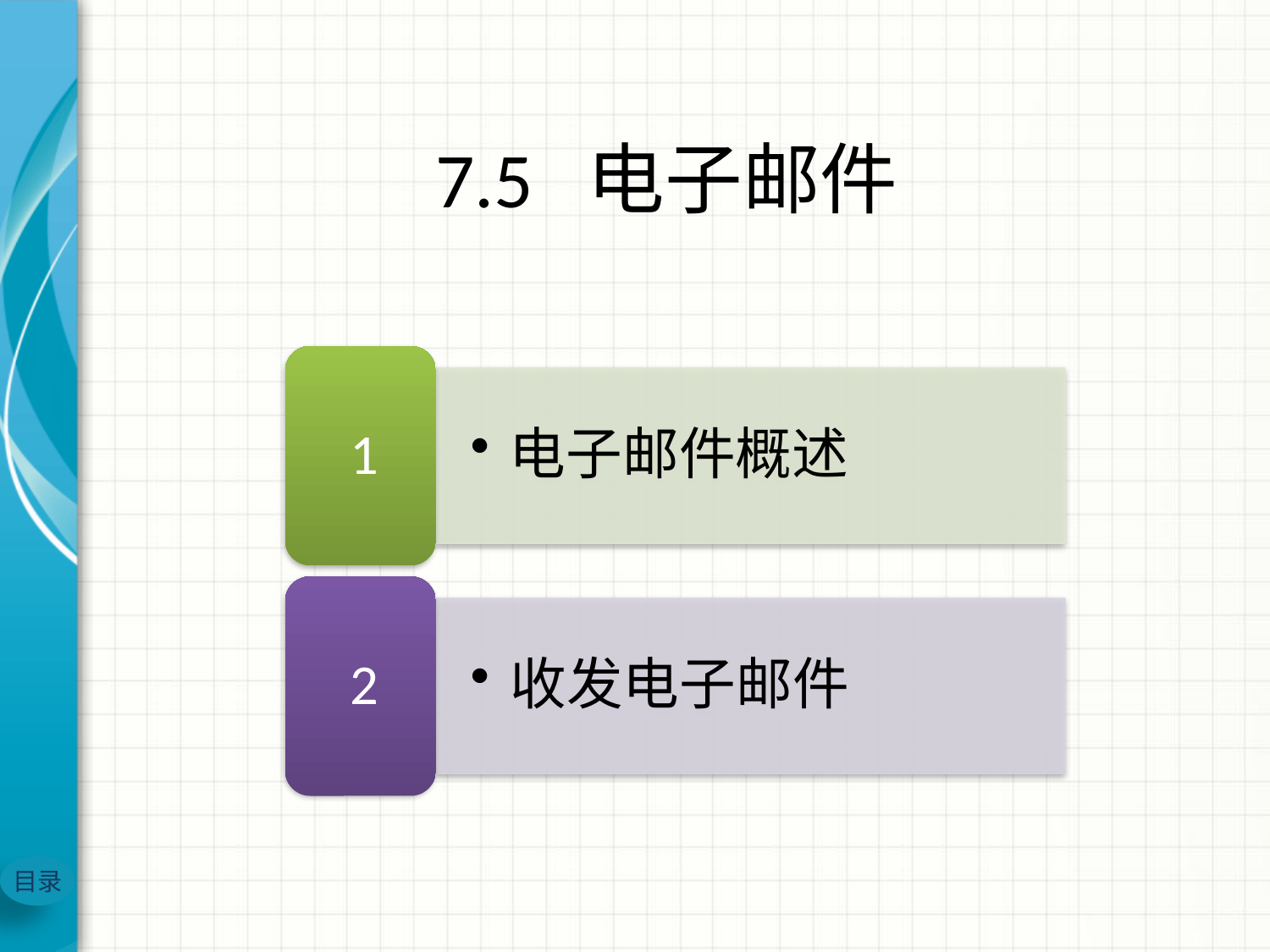

# 7.5  电子邮件
电子邮件概述
1
收发电子邮件
2